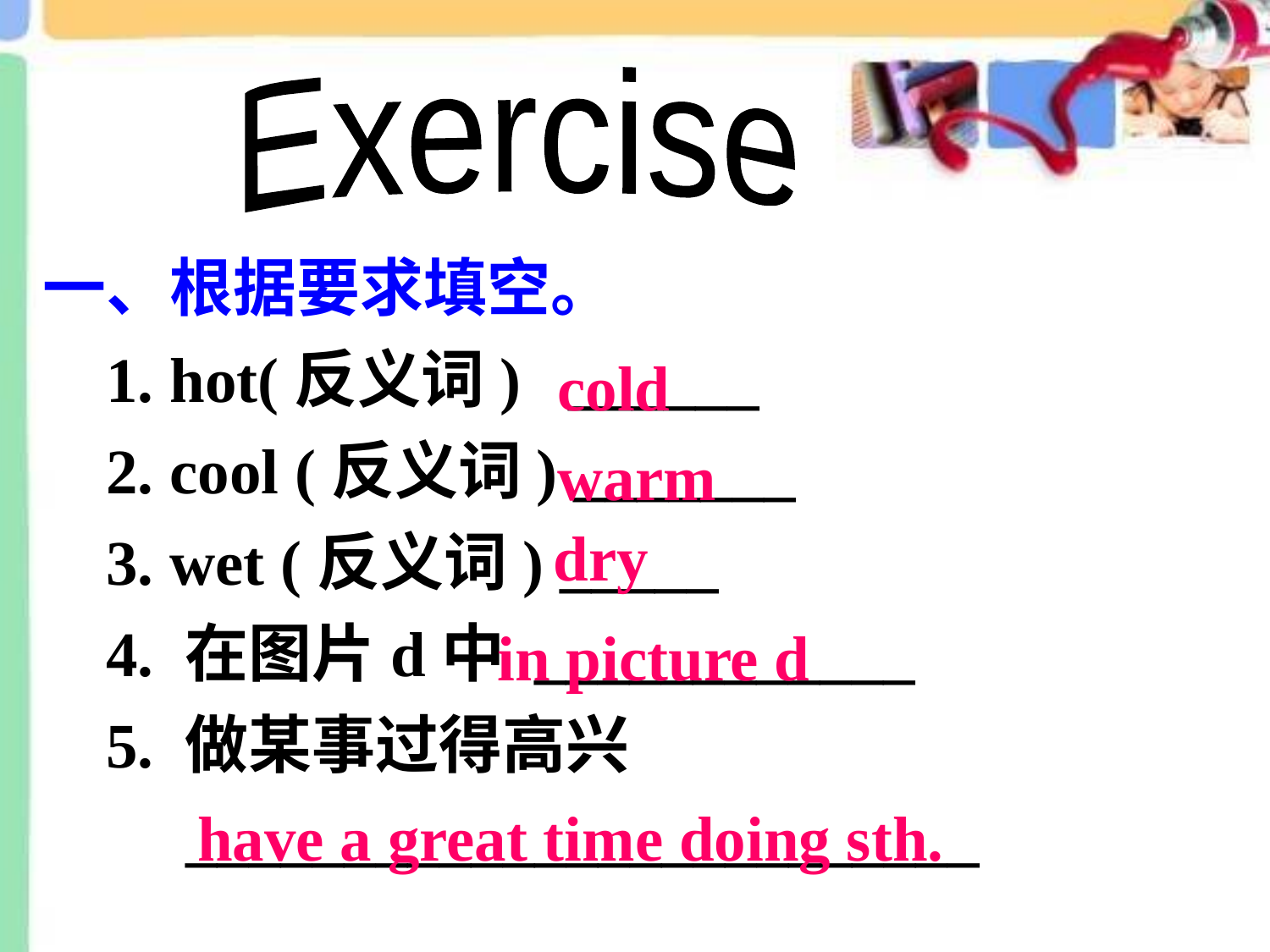

Exercise
一、根据要求填空。
    1. hot(反义词)   ______
    2. cool (反义词) _______
    3. wet (反义词) _____
    4. 在图片d中 ____________
    5. 做某事过得高兴
         _________________________
cold
warm
 dry
in picture d
have a great time doing sth.